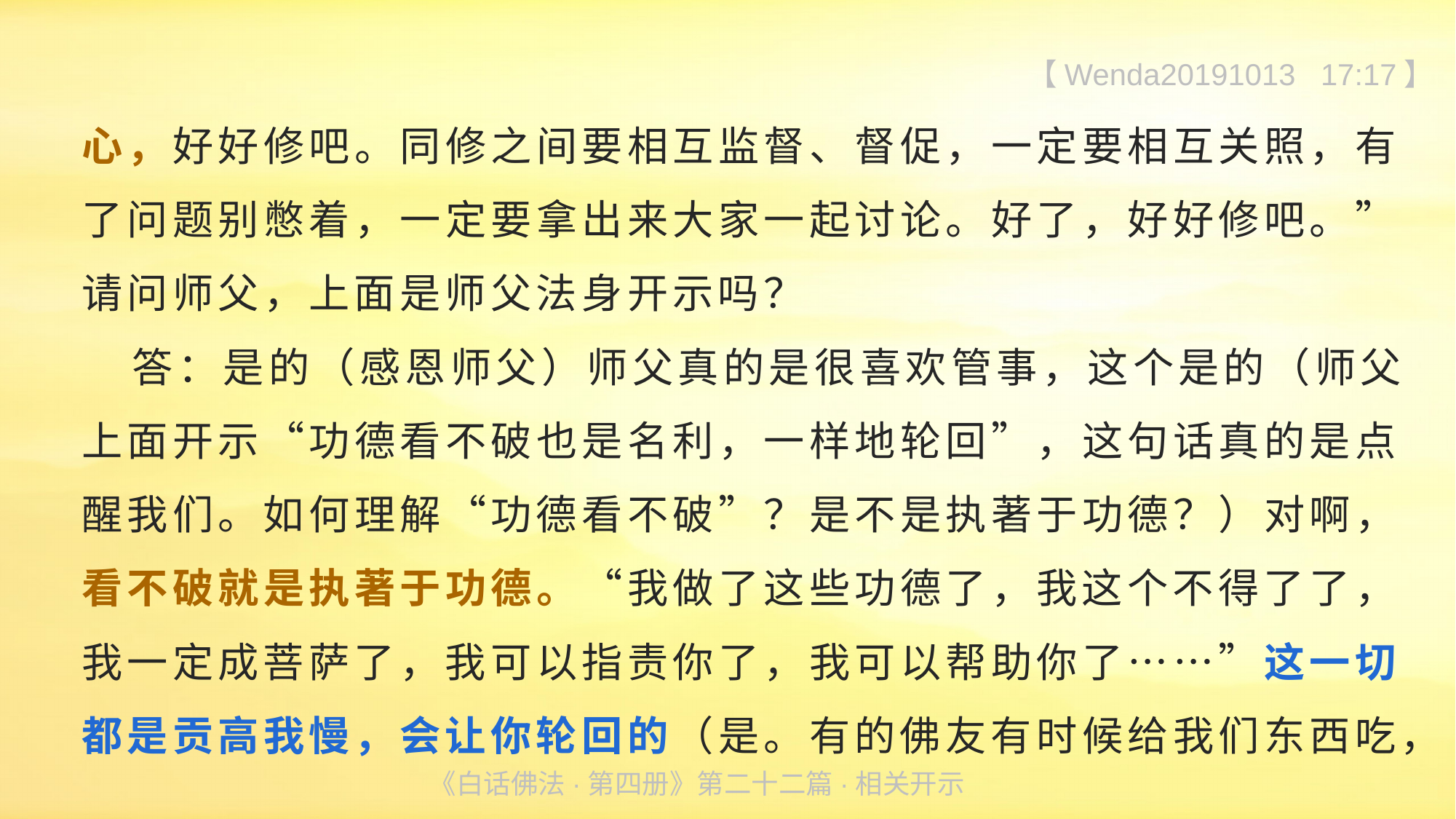

【Wenda20191013   17:17】
心，好好修吧。同修之间要相互监督、督促，一定要相互关照，有了问题别憋着，一定要拿出来大家一起讨论。好了，好好修吧。”请问师父，上面是师父法身开示吗？
   答：是的（感恩师父）师父真的是很喜欢管事，这个是的（师父上面开示“功德看不破也是名利，一样地轮回”，这句话真的是点醒我们。如何理解“功德看不破”？是不是执著于功德？）对啊，看不破就是执著于功德。“我做了这些功德了，我这个不得了了，我一定成菩萨了，我可以指责你了，我可以帮助你了……”这一切都是贡高我慢，会让你轮回的（是。有的佛友有时候给我们东西吃，
《白话佛法·第四册》第二十二篇·相关开示